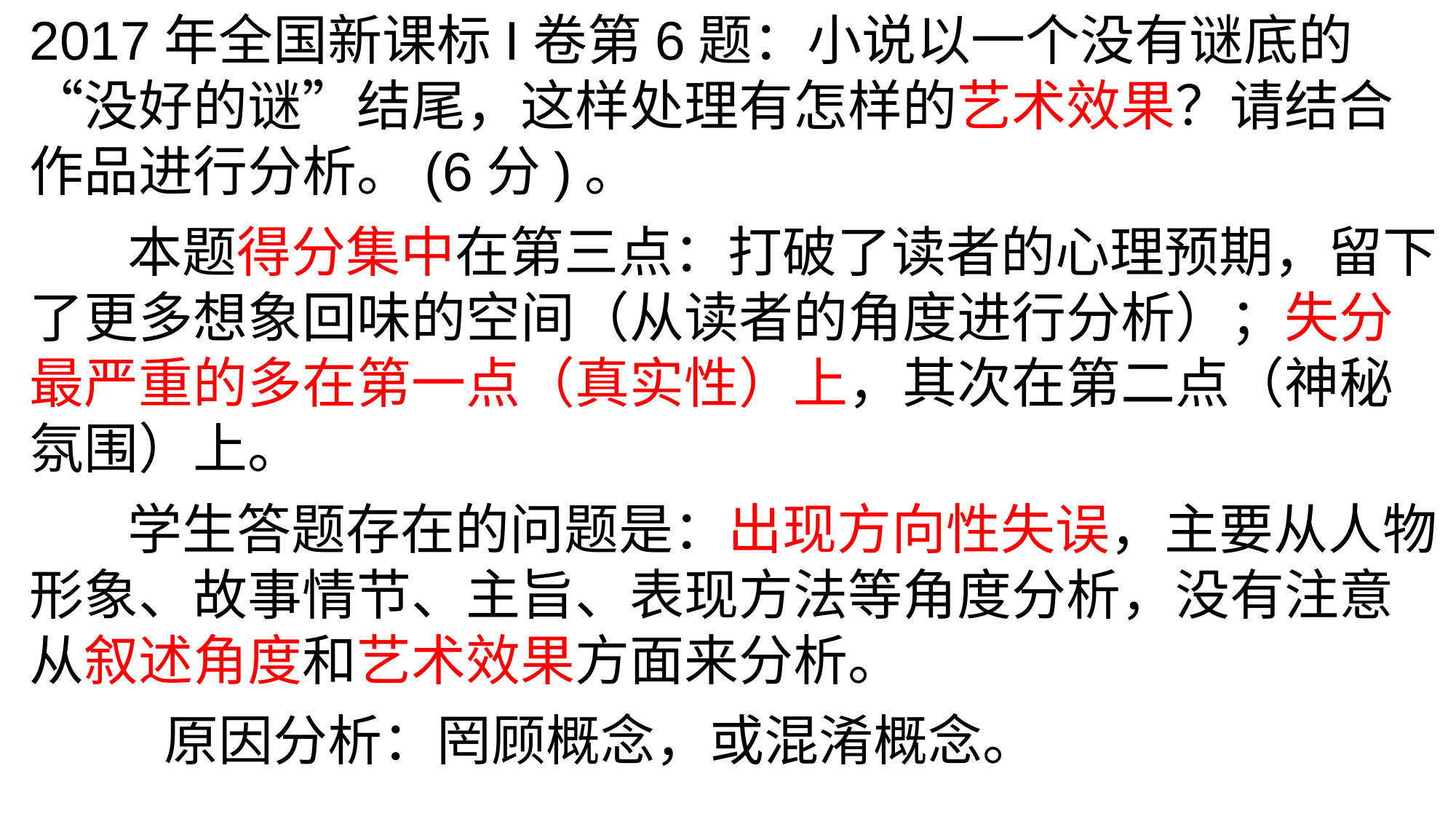

2017年全国新课标I卷第6题：小说以一个没有谜底的“没好的谜”结尾，这样处理有怎样的艺术效果？请结合作品进行分析。(6分)。
       本题得分集中在第三点：打破了读者的心理预期，留下了更多想象回味的空间（从读者的角度进行分析）；失分最严重的多在第一点（真实性）上，其次在第二点（神秘氛围）上。
       学生答题存在的问题是：出现方向性失误，主要从人物形象、故事情节、主旨、表现方法等角度分析，没有注意从叙述角度和艺术效果方面来分析。
          原因分析：罔顾概念，或混淆概念。